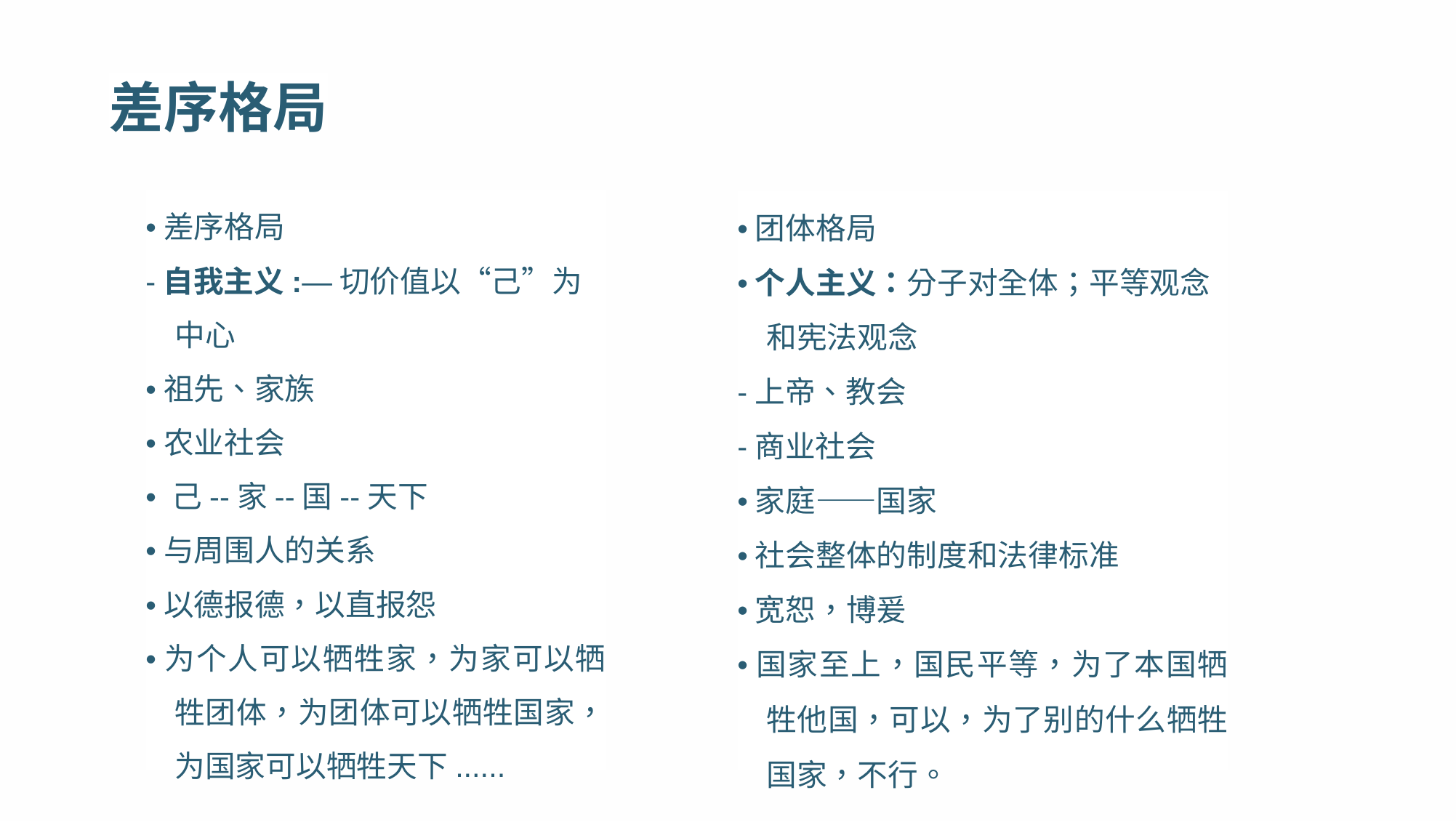

差序格局
•差序格局
-自我主义:—切价值以“己”为 中心
•祖先、家族
•农业社会
• 己--家--国--天下
•与周围人的关系
•以德报德，以直报怨
•为个人可以牺牲家，为家可以牺 牲团体，为团体可以牺牲国家， 为国家可以牺牲天下......
•团体格局
•个人主义：分子对全体；平等观念 和宪法观念
-上帝、教会
-商业社会
•家庭——国家
•社会整体的制度和法律标准
•宽恕，博爰
•国家至上，国民平等，为了本国牺 牲他国，可以，为了别的什么牺牲 国家，不行。